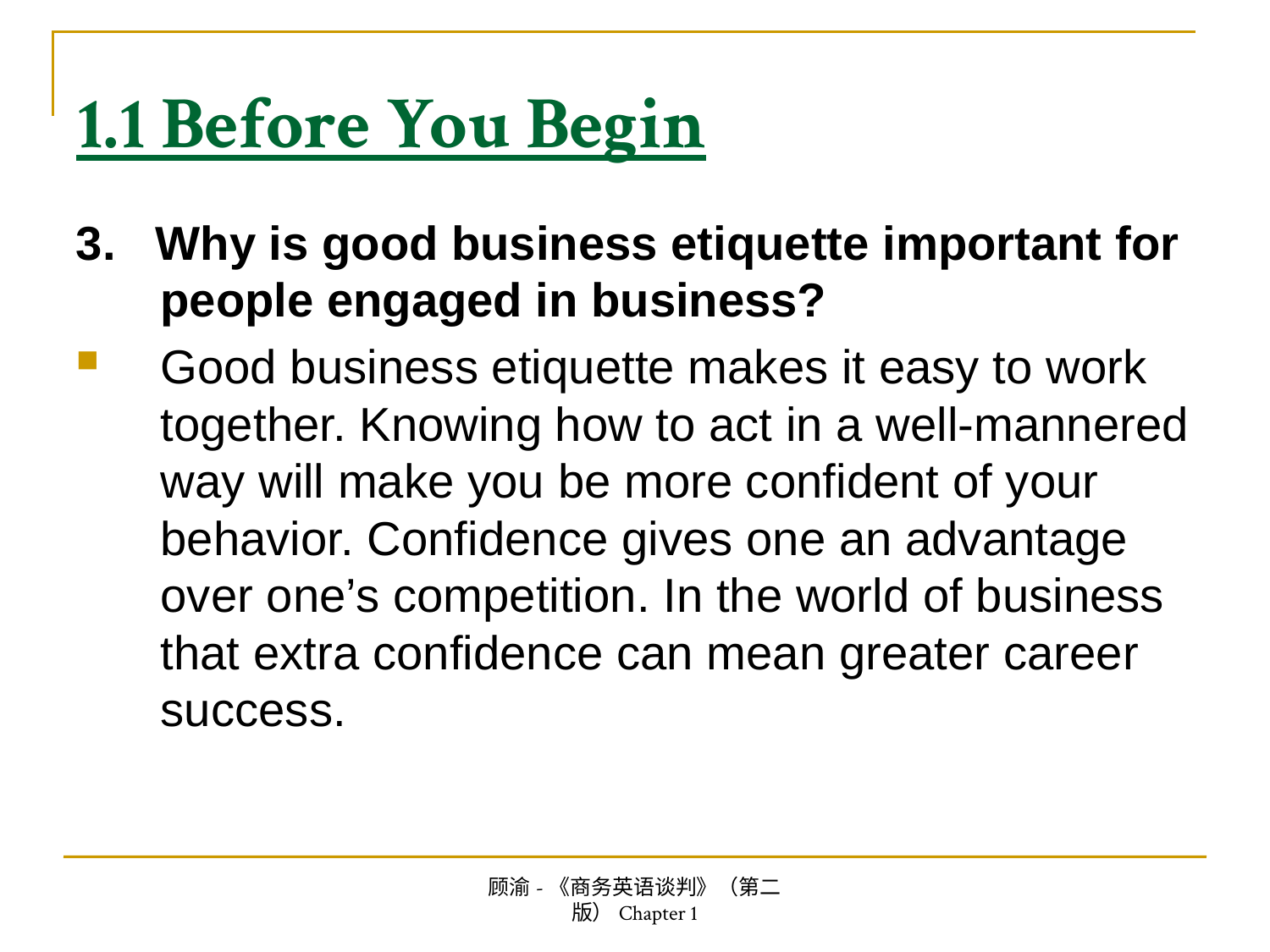

# 1.1 Before You Begin
3.   Why is good business etiquette important for people engaged in business?
Good business etiquette makes it easy to work together. Knowing how to act in a well-mannered way will make you be more confident of your behavior. Confidence gives one an advantage over one’s competition. In the world of business that extra confidence can mean greater career success.

7
顾渝-《商务英语谈判》（第二版）Chapter 1